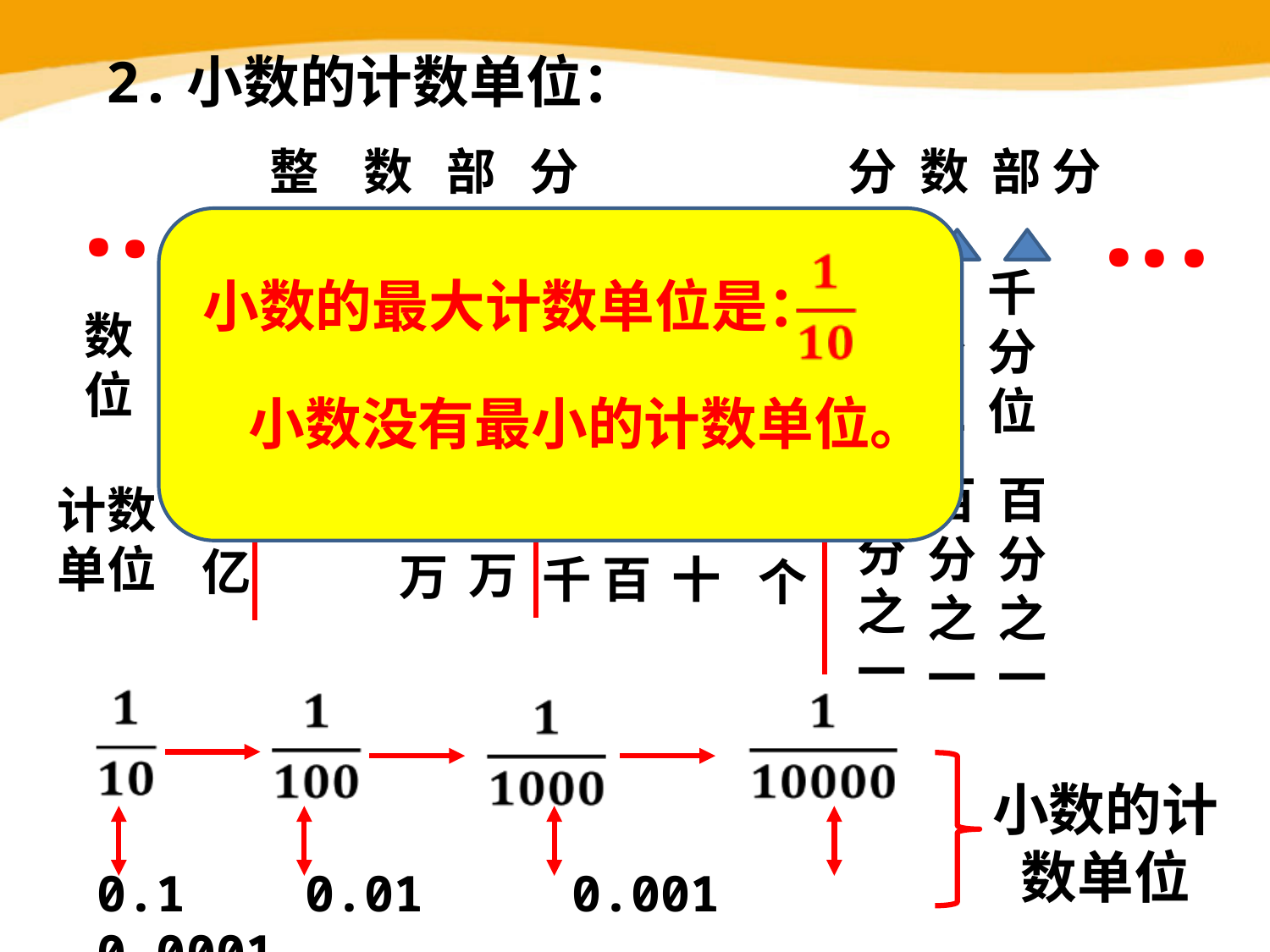

2.小数的计数单位：
整    数   部   分
分  数  部 分
.
.
.
.
.
.
.

千万位
百万位
十万位
万

位
千

位
百

位
十

位
个

位
亿

位
数位
计数单位
   个
十万
亿
万
千
百
十

小数的最大计数单位是：
百分位
千分位
十分位
小数没有最小的计数单位。
   十分之一
 百分之
一
 百分之
一

小数的计数单位
0.1    0.01     0.001      0.0001